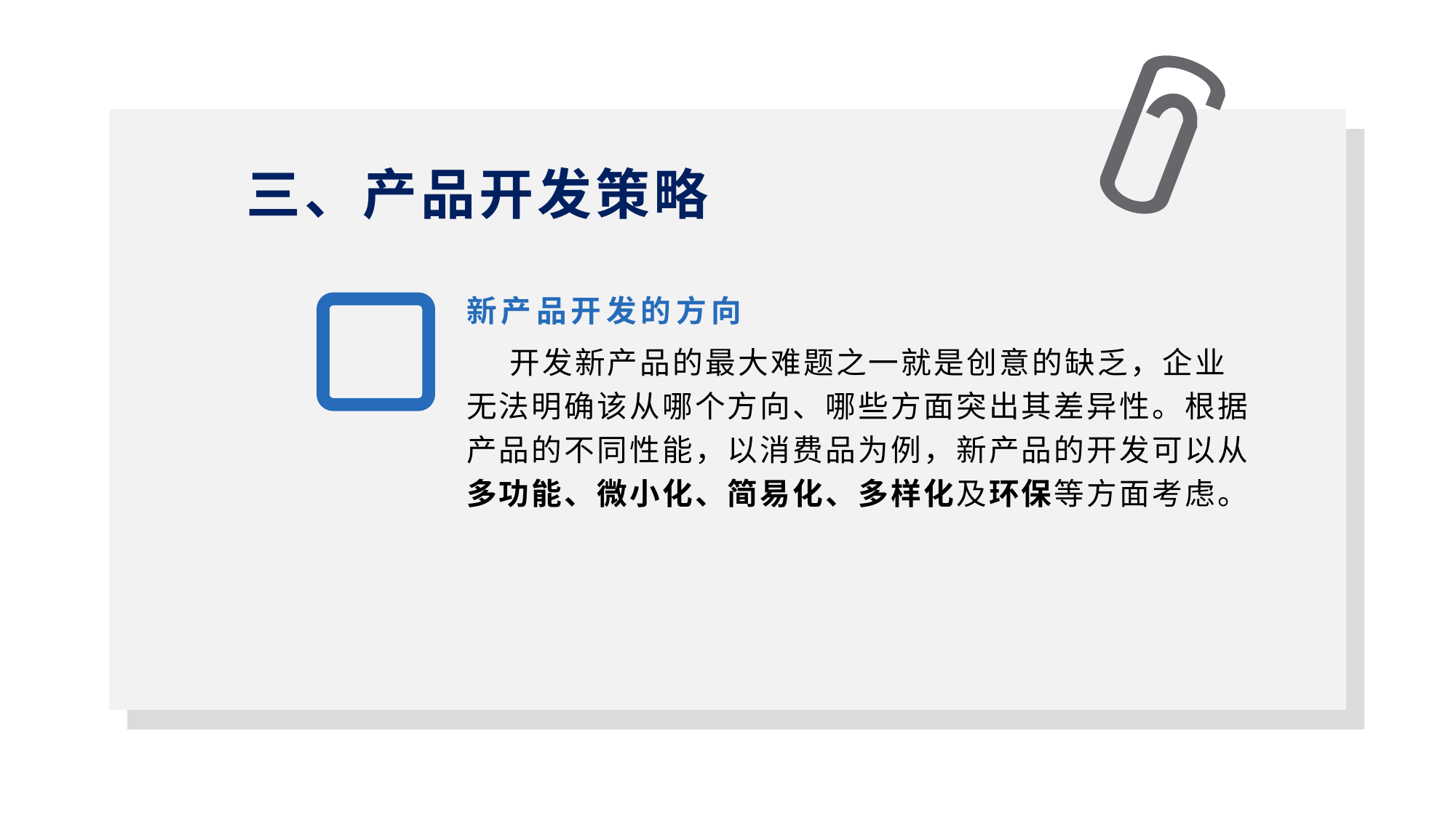

三、产品开发策略

1
新产品开发的方向

    开发新产品的最大难题之一就是创意的缺乏，企业无法明确该从哪个方向、哪些方面突出其差异性。根据产品的不同性能，以消费品为例，新产品的开发可以从多功能、微小化、简易化、多样化及环保等方面考虑。